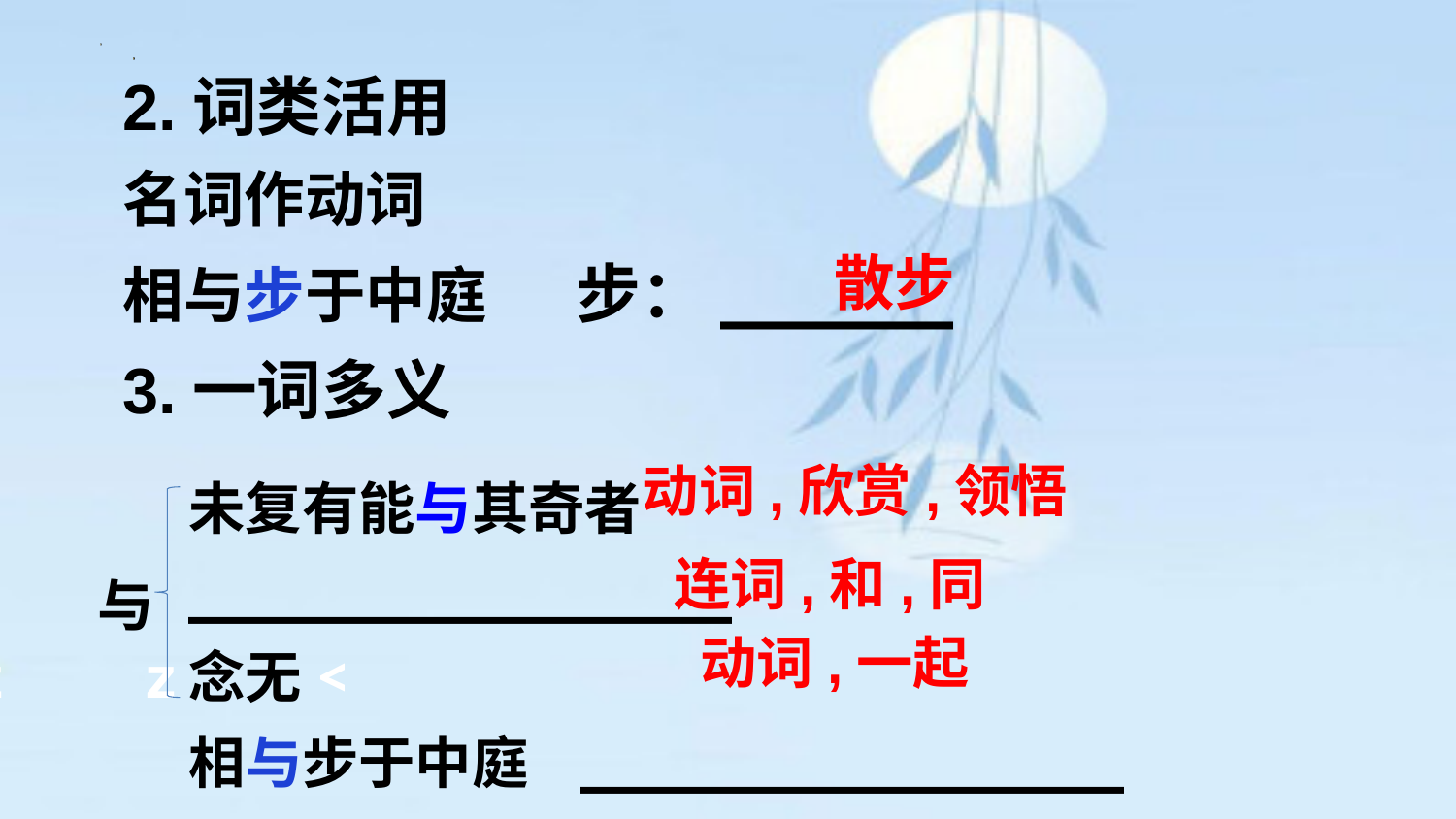

2.词类活用
名词作动词
相与步于中庭      步：______
散步
3.一词多义
未复有能与其奇者________________
念无<zzd>与</zzd>为乐者   ________________
相与步于中庭   ________________
与

动词,欣赏,领悟

连词,和,同
动词,一起